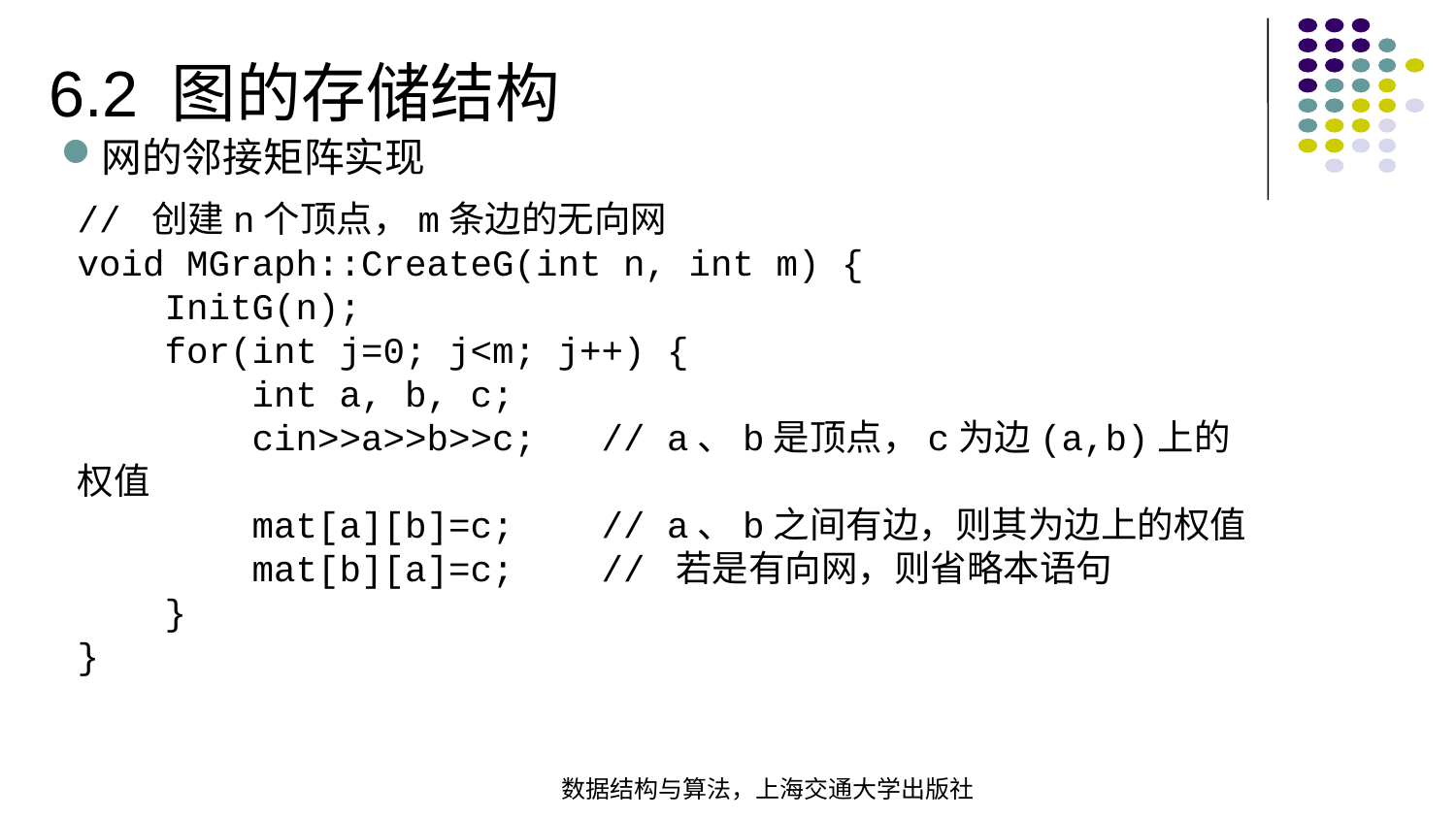

6.2 图的存储结构
网的邻接矩阵实现
// 创建n个顶点，m条边的无向网void MGraph::CreateG(int n, int m) {    InitG(n);    for(int j=0; j<m; j++) {        int a, b, c;        cin>>a>>b>>c;   // a、b是顶点，c为边(a,b)上的权值         mat[a][b]=c;    // a、b之间有边，则其为边上的权值         mat[b][a]=c;    // 若是有向网，则省略本语句    }
}